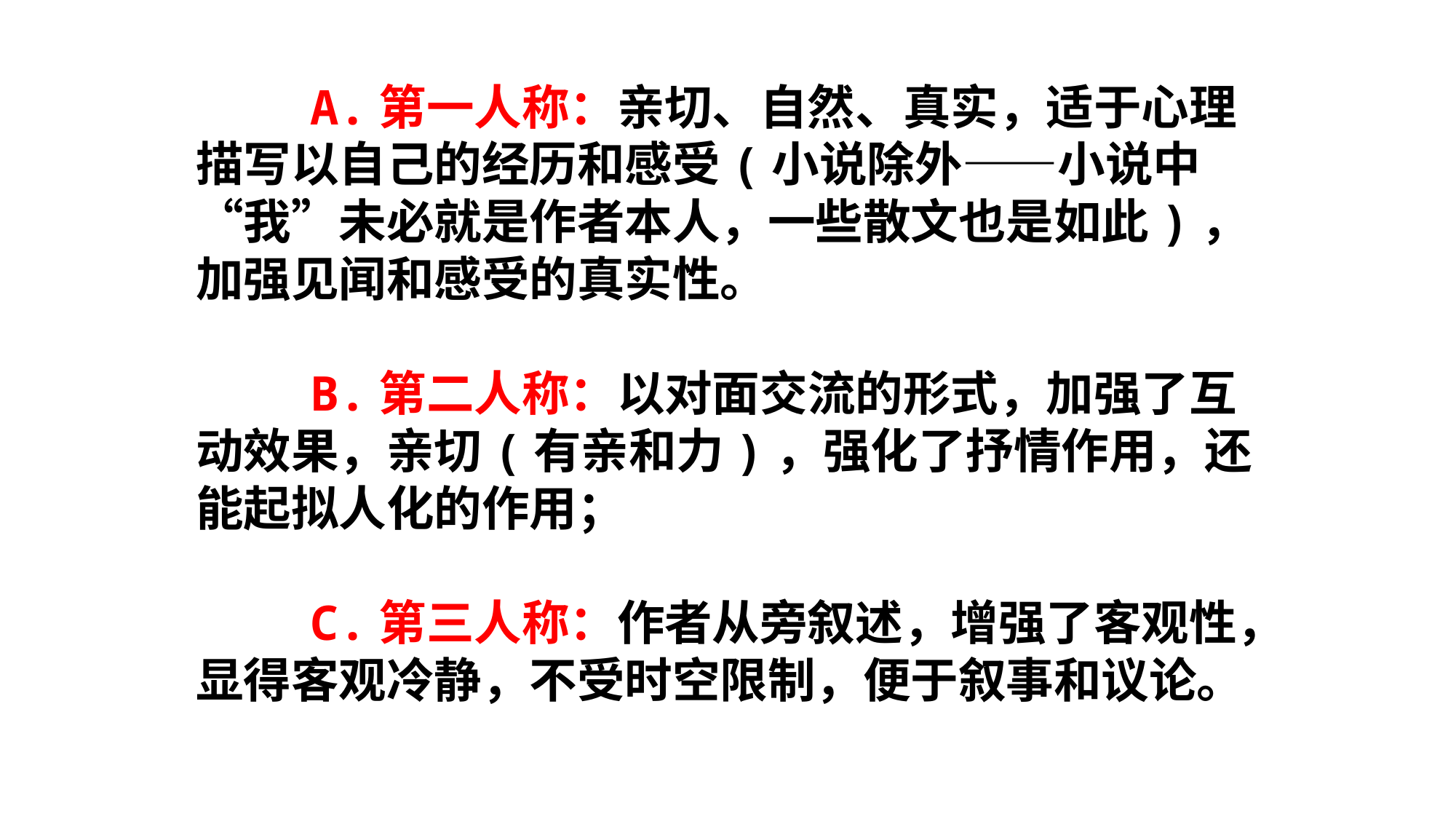

A.第一人称：亲切、自然、真实，适于心理描写以自己的经历和感受(小说除外——小说中“我”未必就是作者本人，一些散文也是如此)，加强见闻和感受的真实性。

    B.第二人称：以对面交流的形式，加强了互动效果，亲切(有亲和力)，强化了抒情作用，还能起拟人化的作用；

    C.第三人称：作者从旁叙述，增强了客观性，显得客观冷静，不受时空限制，便于叙事和议论。

11